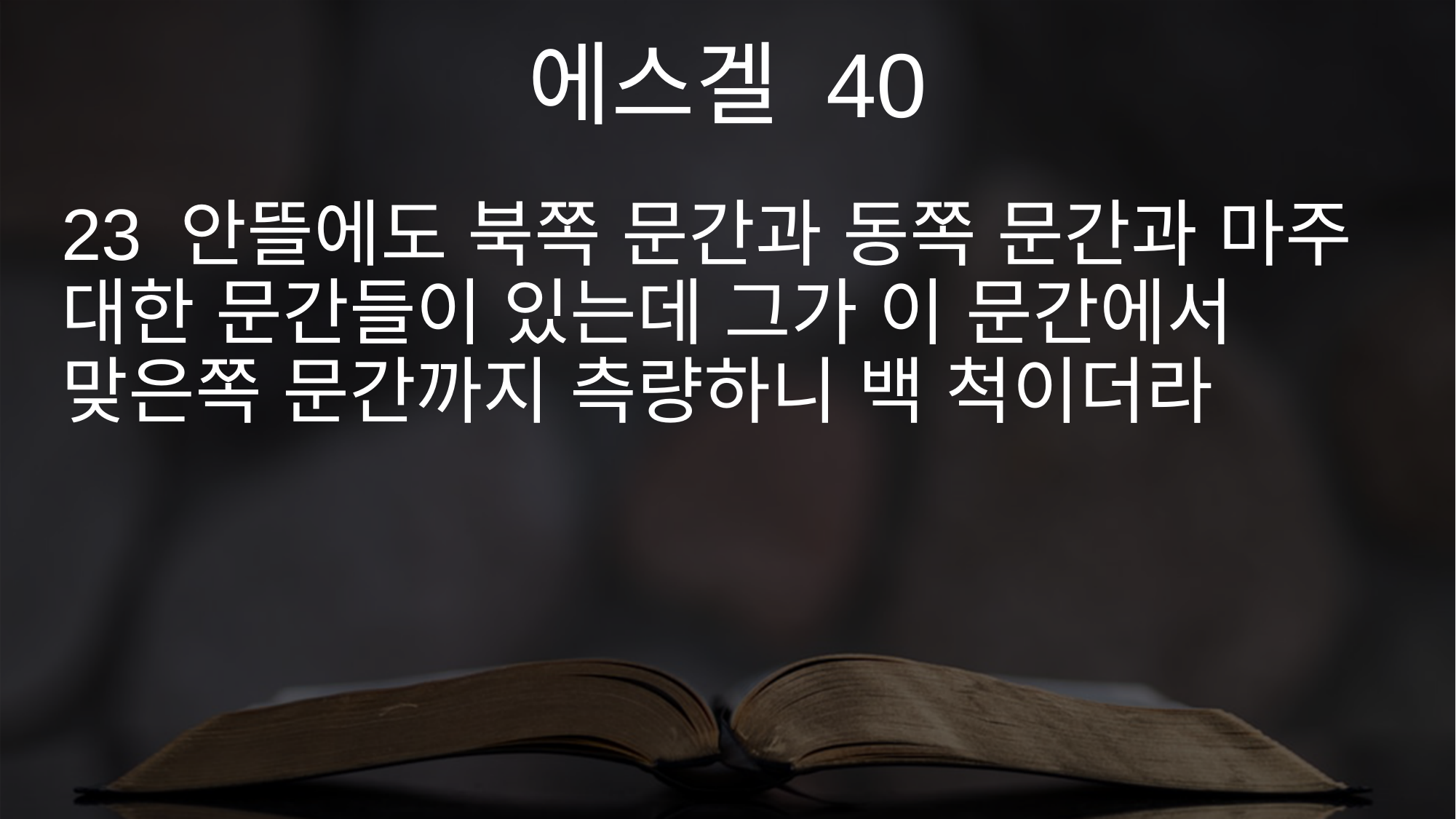

에스겔 40
23 안뜰에도 북쪽 문간과 동쪽 문간과 마주 대한 문간들이 있는데 그가 이 문간에서 맞은쪽 문간까지 측량하니 백 척이더라